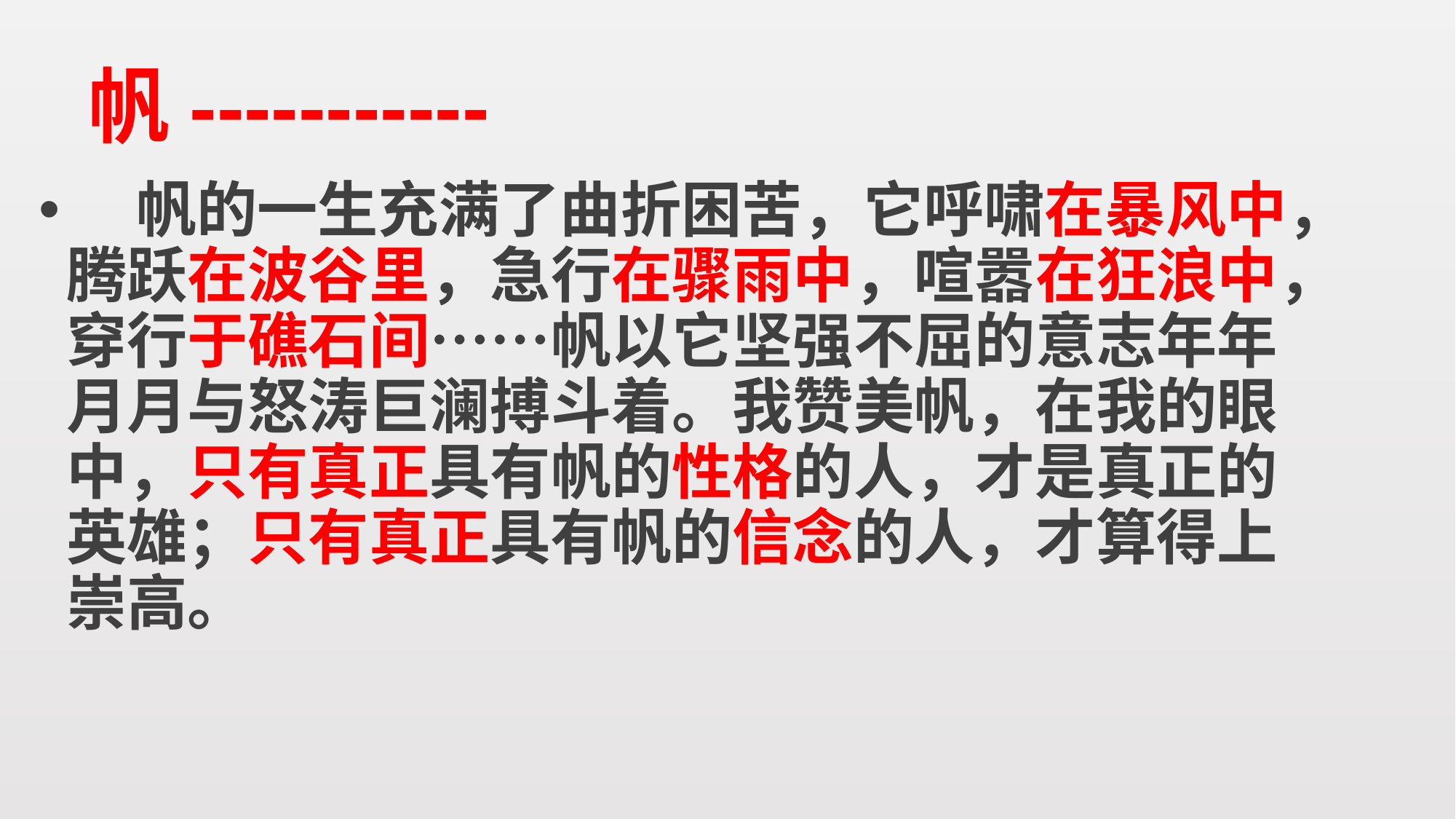

# 帆-----------
    帆的一生充满了曲折困苦，它呼啸在暴风中，腾跃在波谷里，急行在骤雨中，喧嚣在狂浪中，穿行于礁石间……帆以它坚强不屈的意志年年月月与怒涛巨澜搏斗着。我赞美帆，在我的眼中，只有真正具有帆的性格的人，才是真正的英雄；只有真正具有帆的信念的人，才算得上崇高。